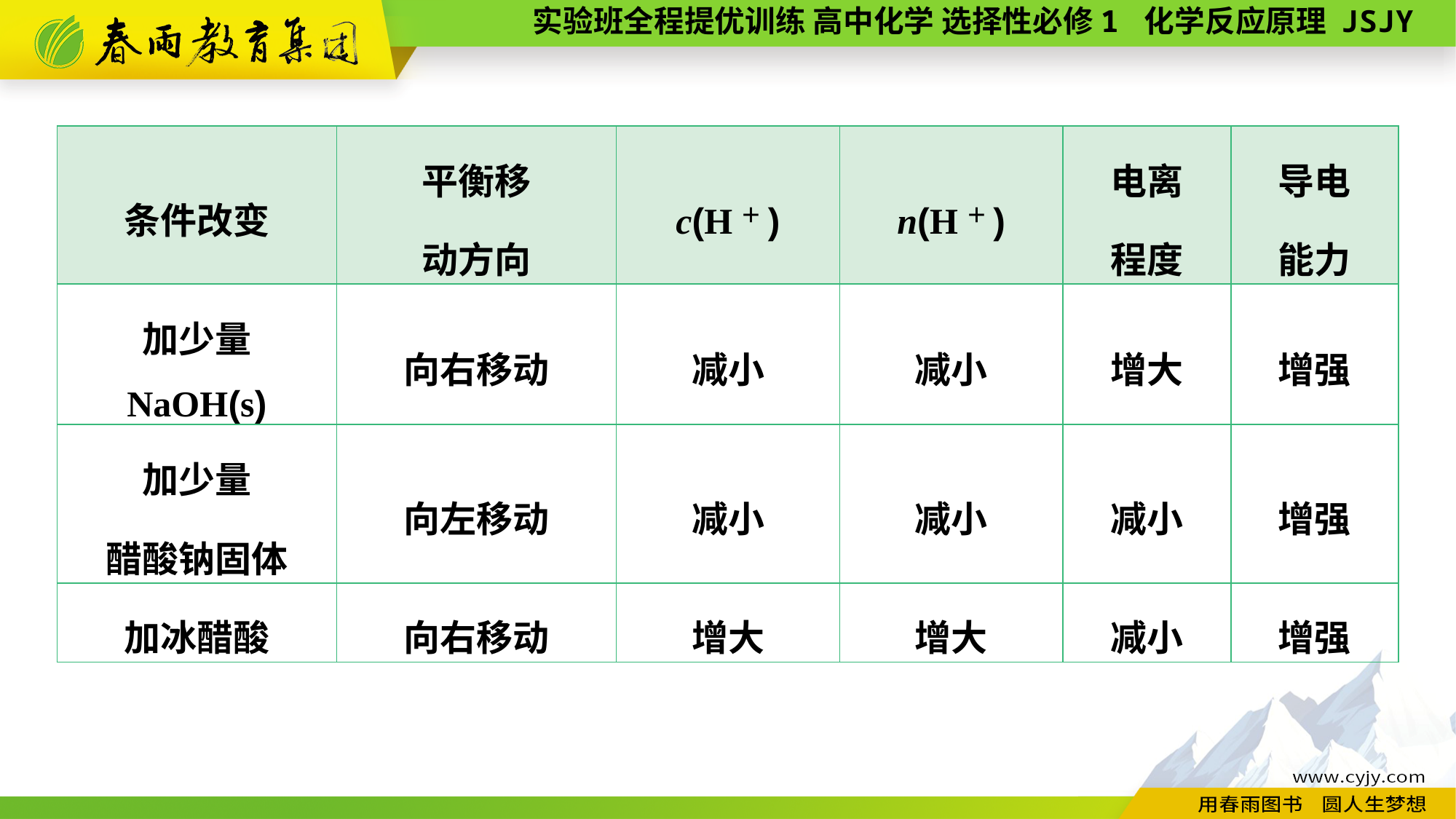

| 条件改变 | 平衡移 动方向 | c(H＋) | n(H＋) | 电离 程度 | 导电 能力 |
| --- | --- | --- | --- | --- | --- |
| 加少量 NaOH(s) | 向右移动 | 减小 | 减小 | 增大 | 增强 |
| 加少量 醋酸钠固体 | 向左移动 | 减小 | 减小 | 减小 | 增强 |
| 加冰醋酸 | 向右移动 | 增大 | 增大 | 减小 | 增强 |